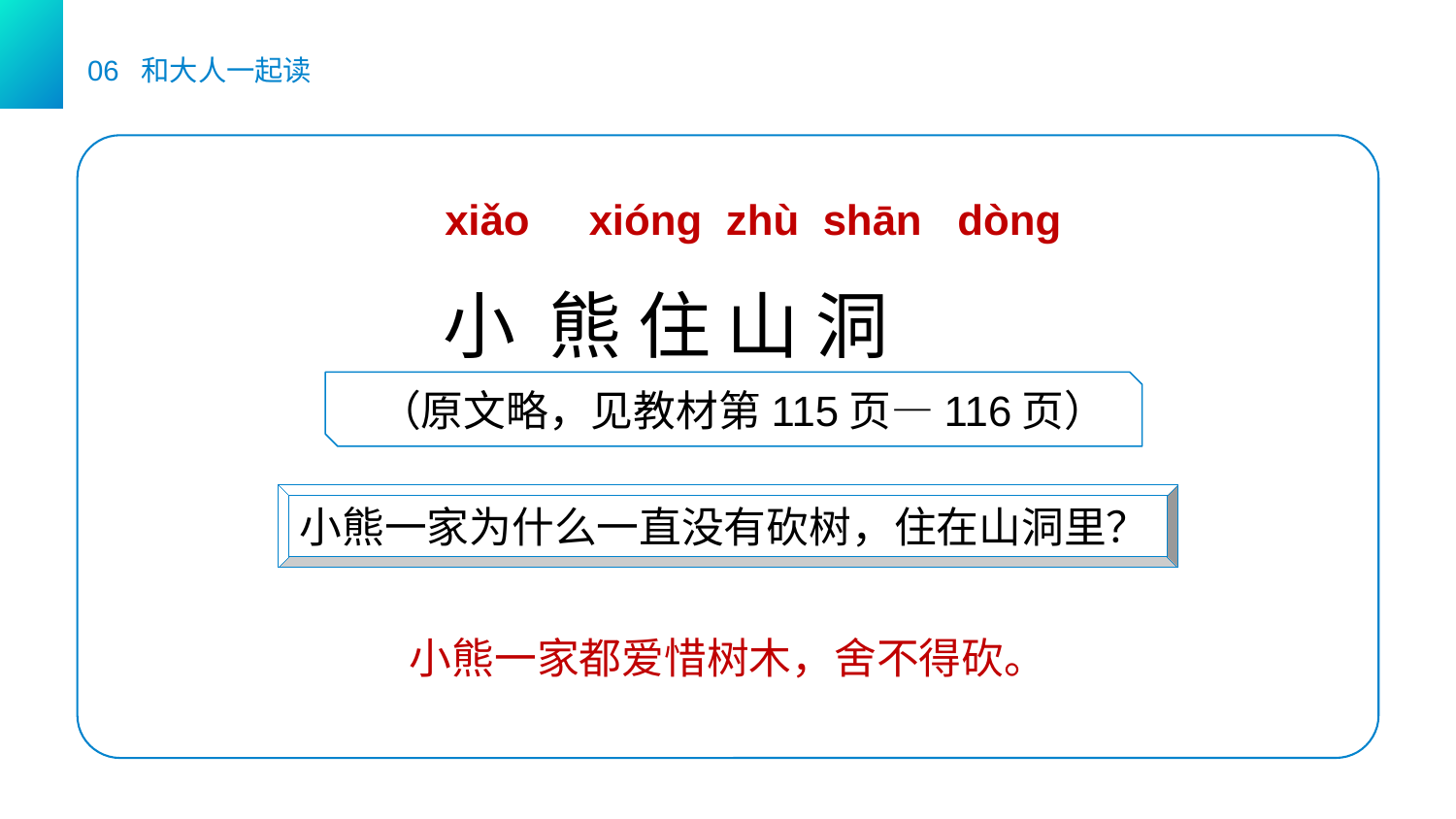

06  和大人一起读
xiǎo     xiónɡ  zhù  shān   dònɡ
 小  熊 住 山 洞
（原文略，见教材第115页—116页）
小熊一家为什么一直没有砍树，住在山洞里？
小熊一家都爱惜树木，舍不得砍。